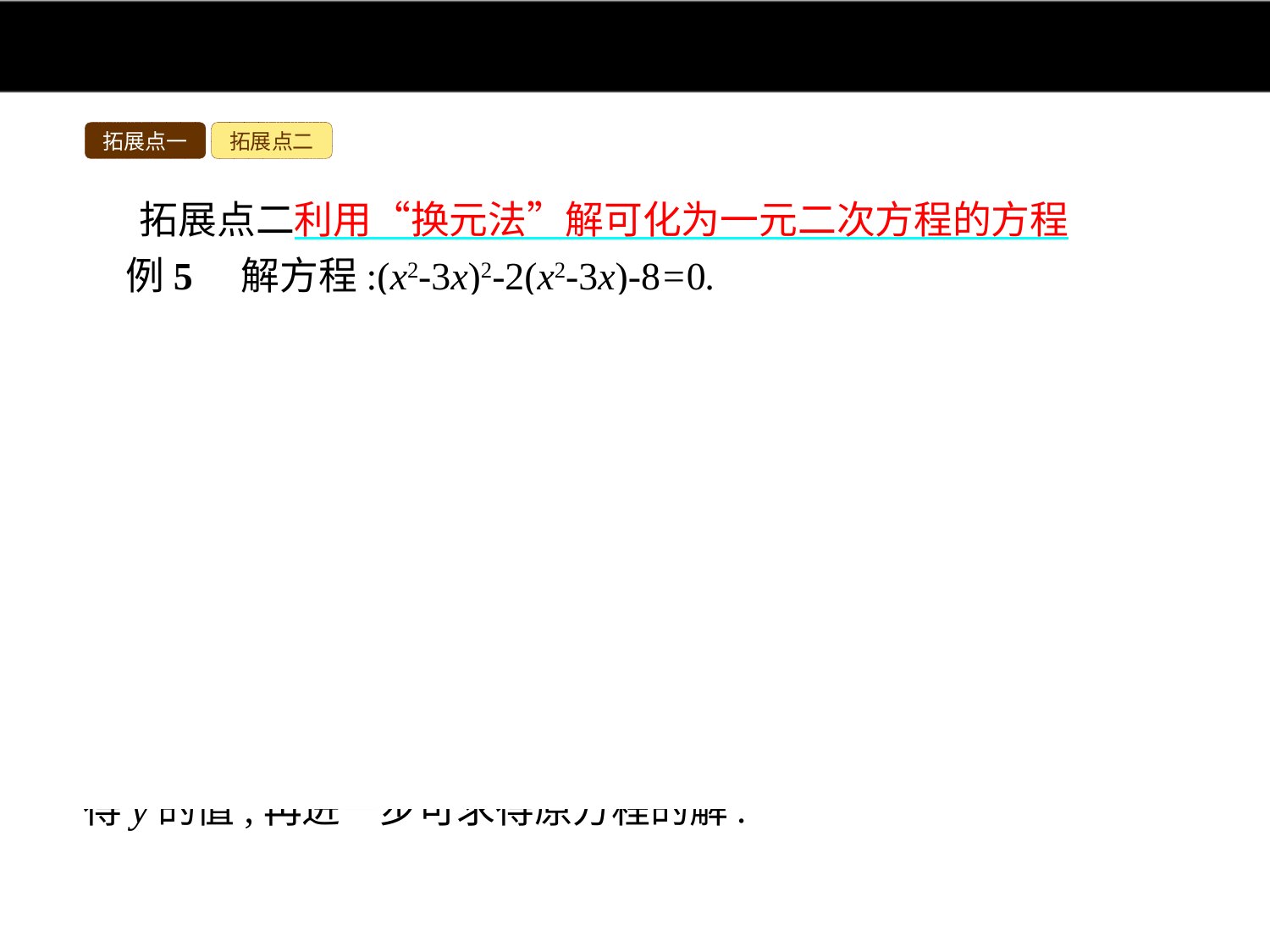

拓展点一
拓展点二
拓展点二利用“换元法”解可化为一元二次方程的方程
例5　解方程:(x2-3x)2-2(x2-3x)-8=0.
解:设x2-3x=y,则原方程可化为y2-2y-8=0,解得y1=-2,y2=4.
当y=-2时,x2-3x=-2,解得x1=2,x2=1;
当y=4时,x2-3x=4,解得x3=4,x4=-1.
故原方程的根是x1=2,x2=1,x3=4,x4=-1,
根据以上材料,请解方程:(2x2-3x)2+5(2x2-3x)+4=0.
分析:通过阅读可知,根据整体思想,利用“换元法”能解“可化为一元二次方程的一元高次方程”,此问题中,可以把“(2x2-3x)”看做一个整体,令(2x2-3x)=y,则原方程变为y2+5y+4=0,先求得y的值,再进一步可求得原方程的解.